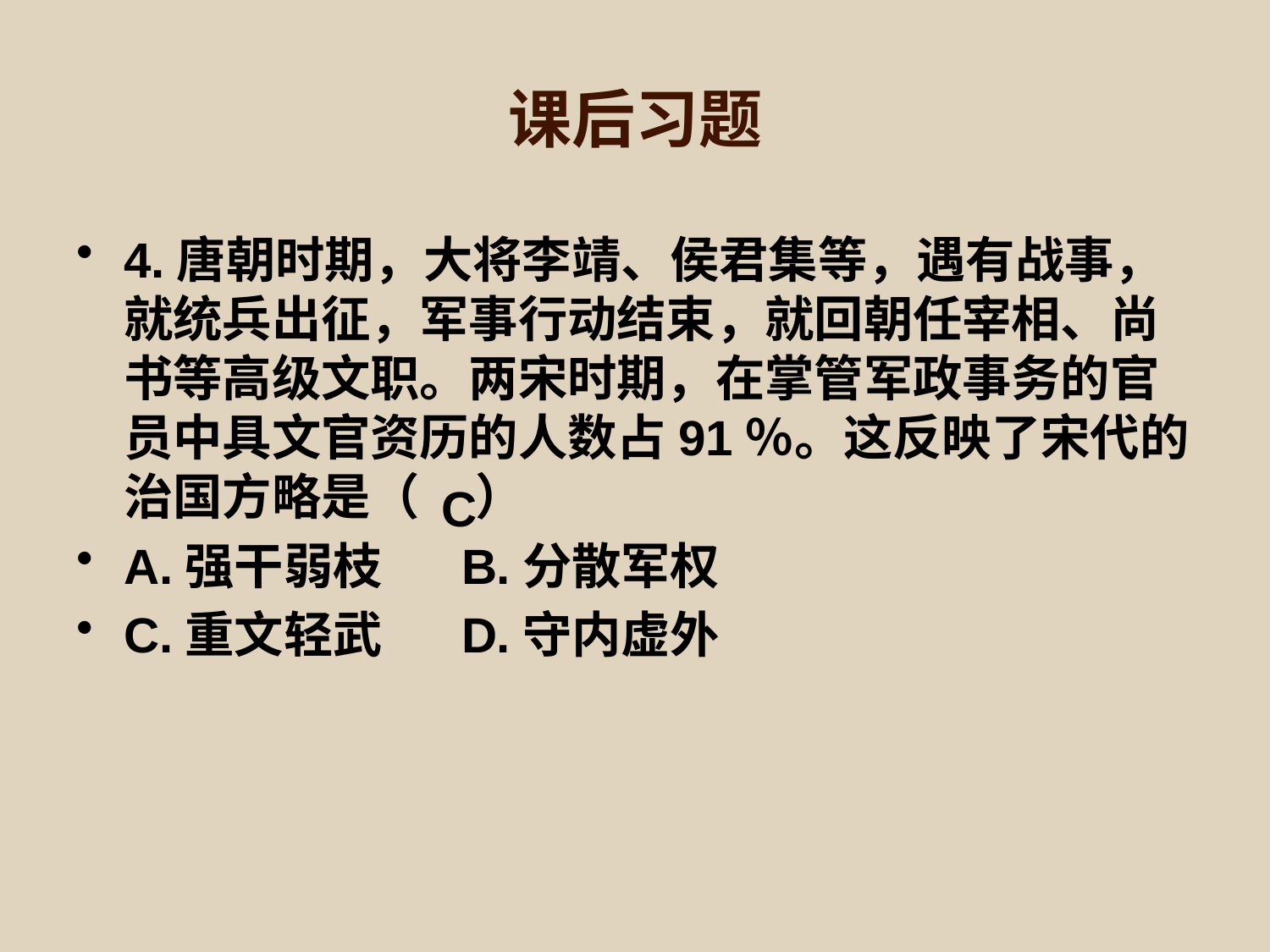

# 课后习题
4.唐朝时期，大将李靖、侯君集等，遇有战事，就统兵出征，军事行动结束，就回朝任宰相、尚书等高级文职。两宋时期，在掌管军政事务的官员中具文官资历的人数占91％。这反映了宋代的治国方略是（     ）
A.强干弱枝      B.分散军权
C.重文轻武      D.守内虚外
C